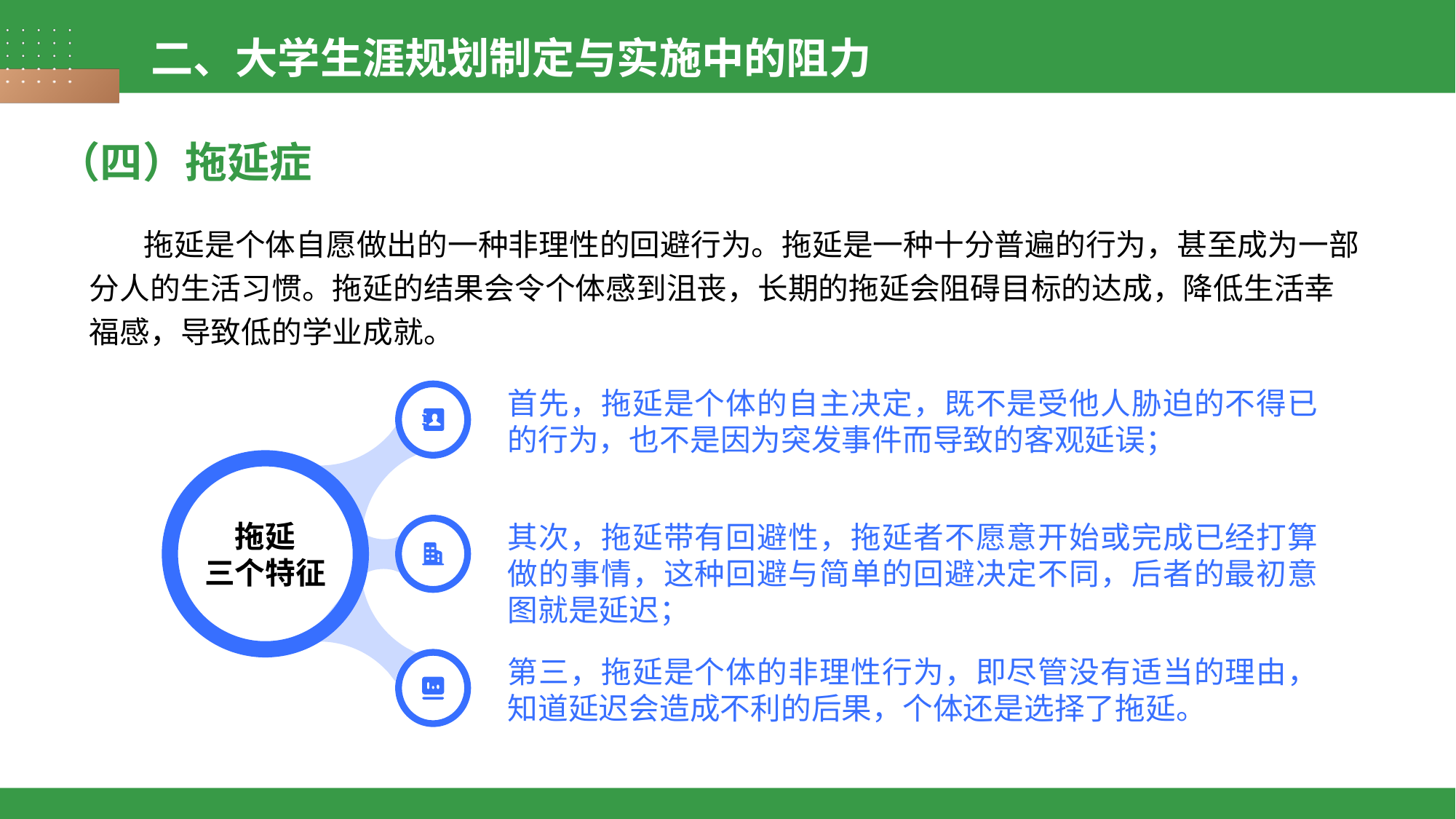

二、大学生涯规划制定与实施中的阻力
（四）拖延症
拖延是个体自愿做出的一种非理性的回避行为。拖延是一种十分普遍的行为，甚至成为一部分人的生活习惯。拖延的结果会令个体感到沮丧，长期的拖延会阻碍目标的达成，降低生活幸福感，导致低的学业成就。

首先，拖延是个体的自主决定，既不是受他人胁迫的不得已的行为，也不是因为突发事件而导致的客观延误；

拖延
三个特征

其次，拖延带有回避性，拖延者不愿意开始或完成已经打算做的事情，这种回避与简单的回避决定不同，后者的最初意图就是延迟；

第三，拖延是个体的非理性行为，即尽管没有适当的理由，知道延迟会造成不利的后果，个体还是选择了拖延。